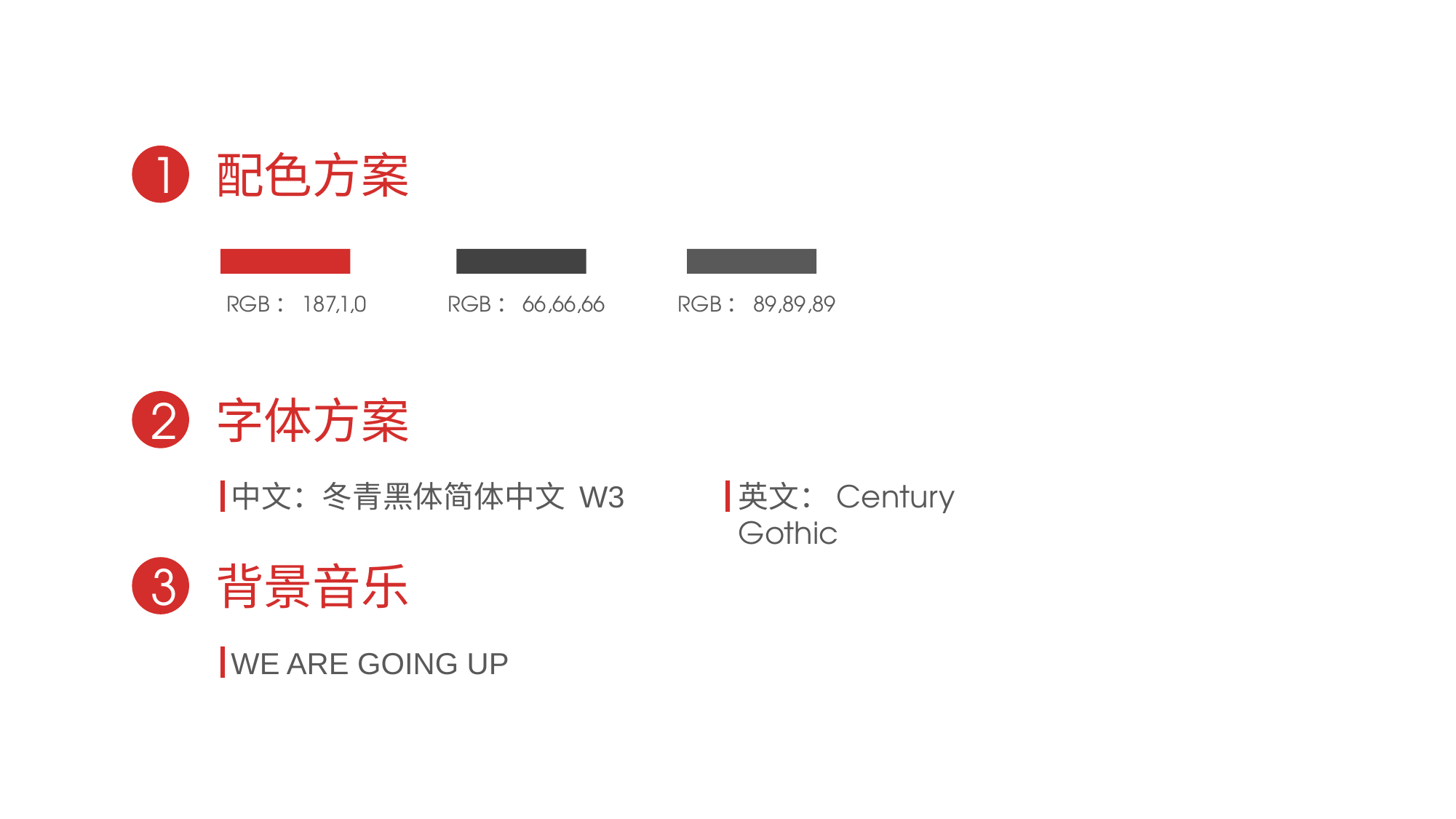

配色方案
1

RGB：187,1,0
RGB：66,66,66
RGB：89,89,89
字体方案
2
中文：冬青黑体简体中文 W3
英文：Century Gothic
背景音乐
3
WE ARE GOING UP